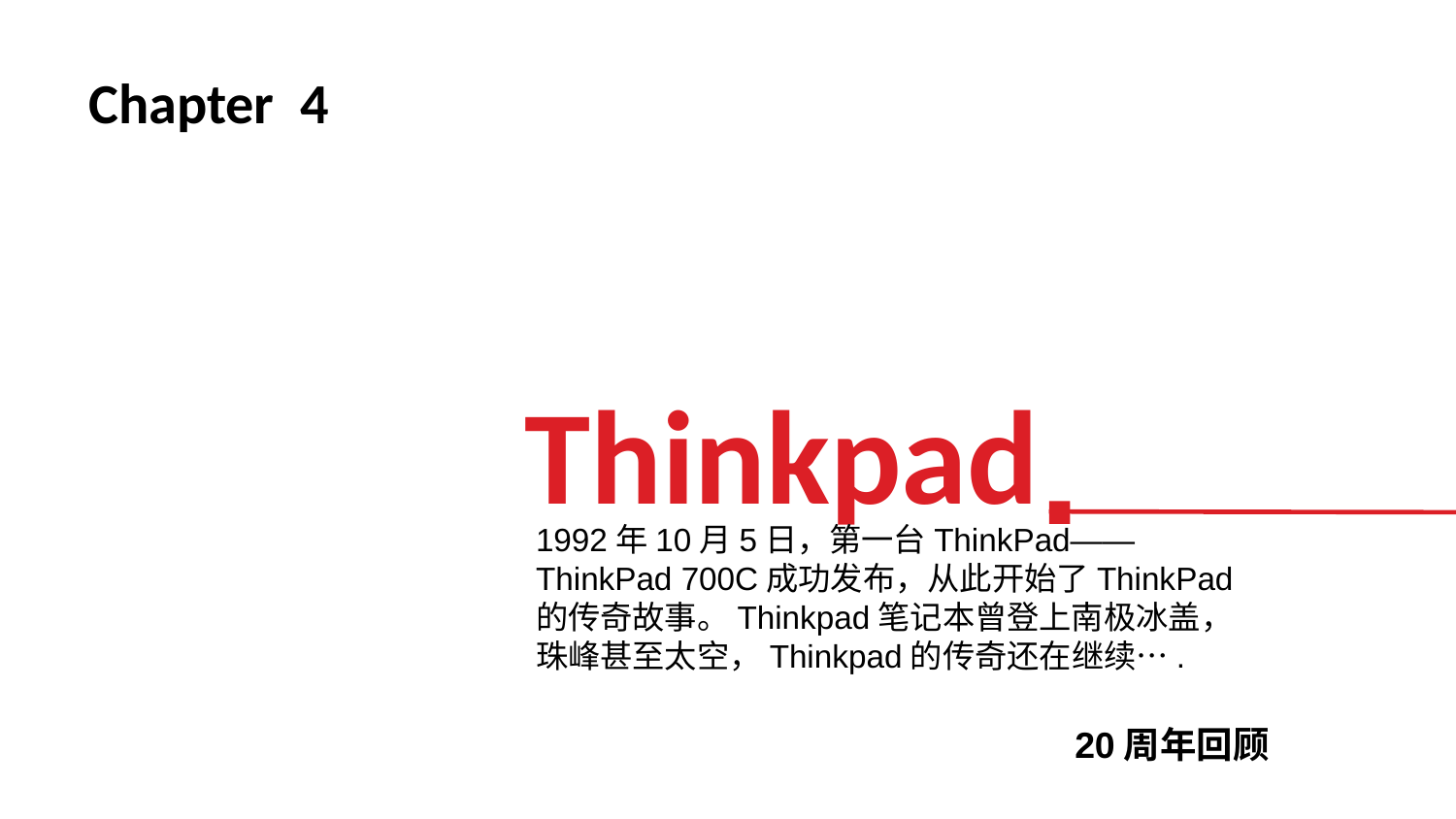

Chapter  4
Thinkpad
                                                                                                                                                                              20周年回顾

1992年10月5日，第一台ThinkPad——ThinkPad 700C成功发布，从此开始了ThinkPad的传奇故事。Thinkpad笔记本曾登上南极冰盖，珠峰甚至太空，Thinkpad的传奇还在继续….